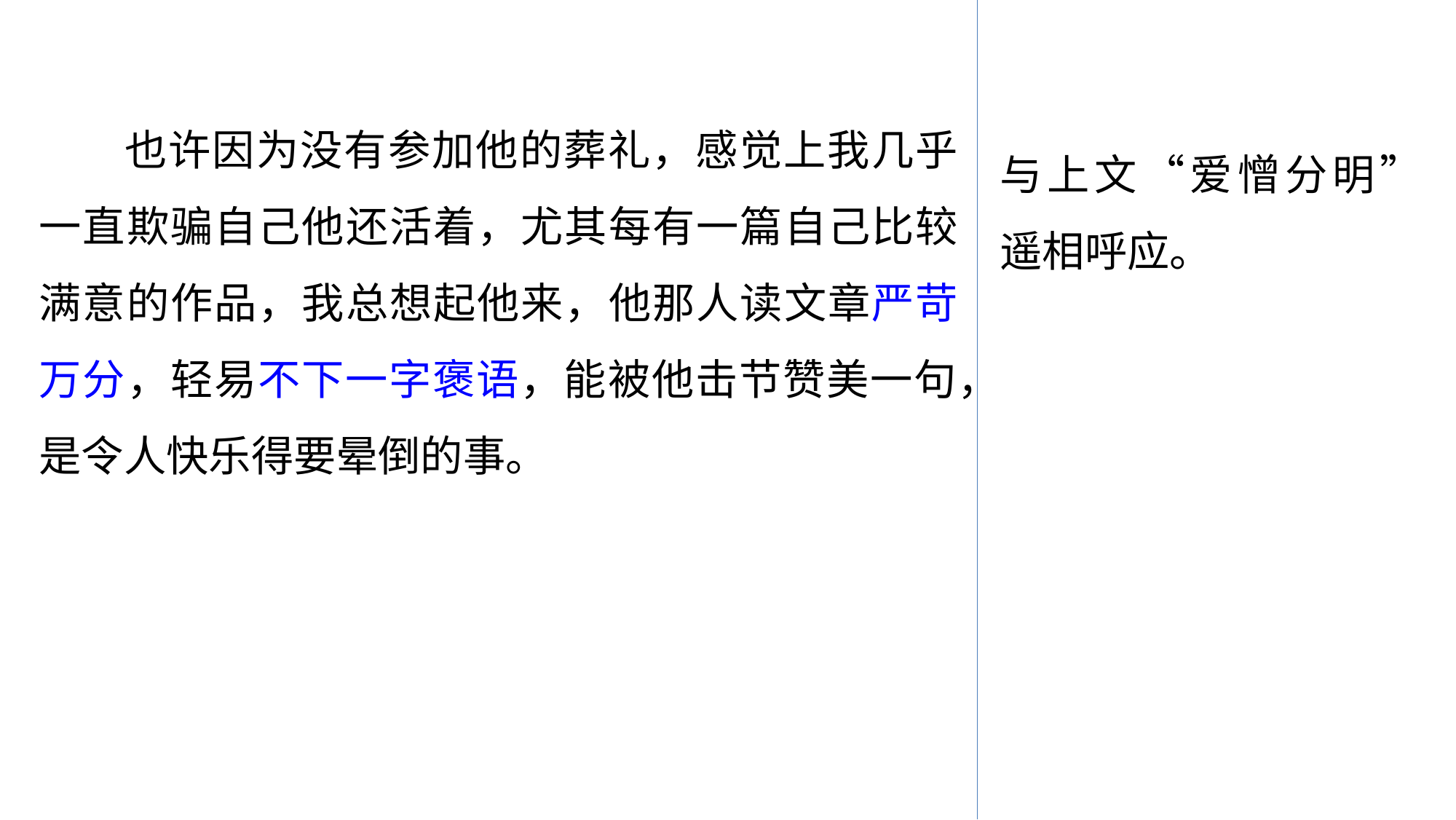

也许因为没有参加他的葬礼，感觉上我几乎一直欺骗自己他还活着，尤其每有一篇自己比较满意的作品，我总想起他来，他那人读文章严苛万分，轻易不下一字褒语，能被他击节赞美一句，是令人快乐得要晕倒的事。
与上文“爱憎分明”遥相呼应。